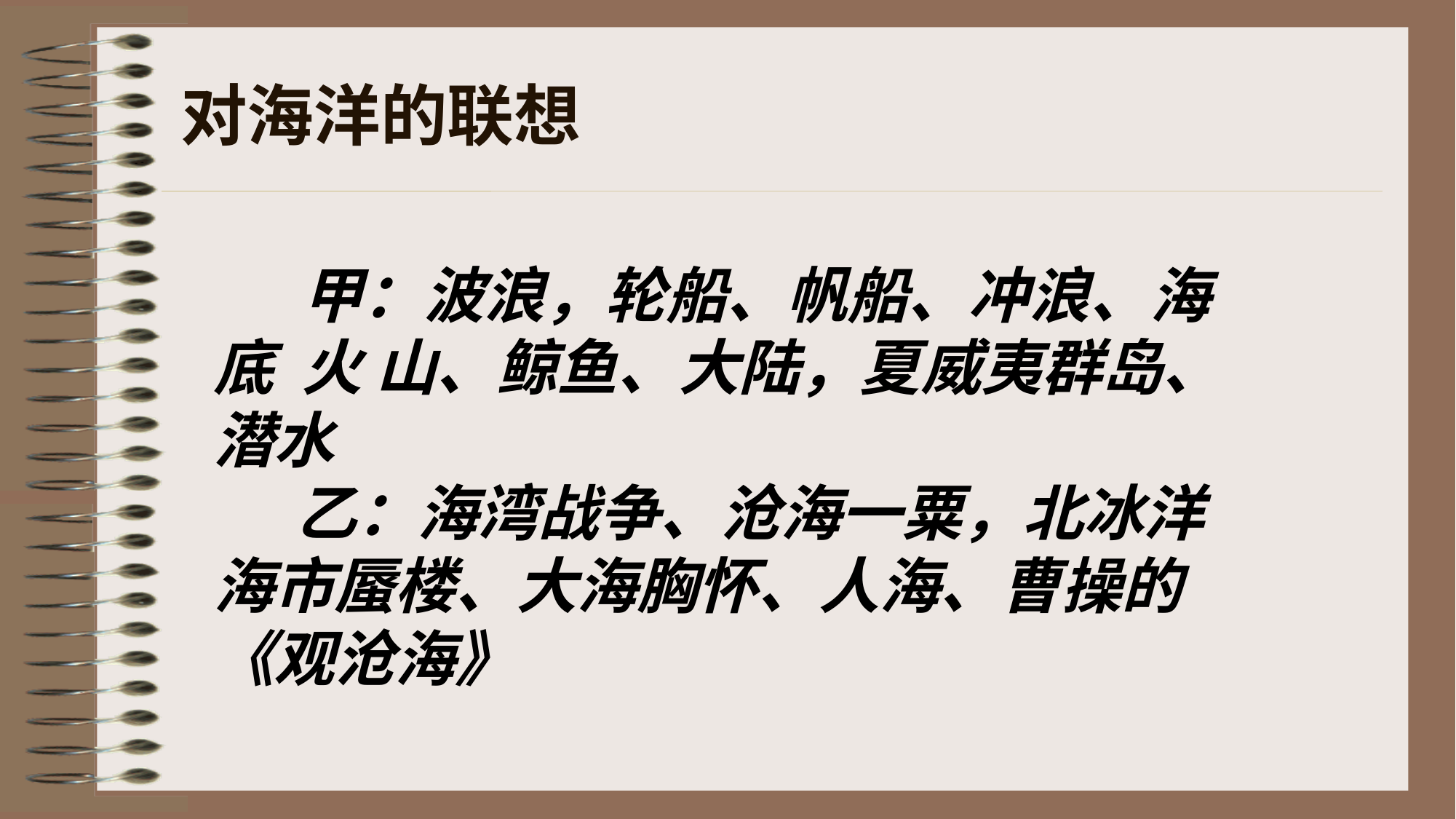

# 对海洋的联想
       甲：波浪，轮船、帆船、冲浪、海底  火 山、鲸鱼、大陆，夏威夷群岛、潜水
      乙：海湾战争、沧海一粟，北冰洋 海市蜃楼、大海胸怀、人海、曹操的《观沧海》